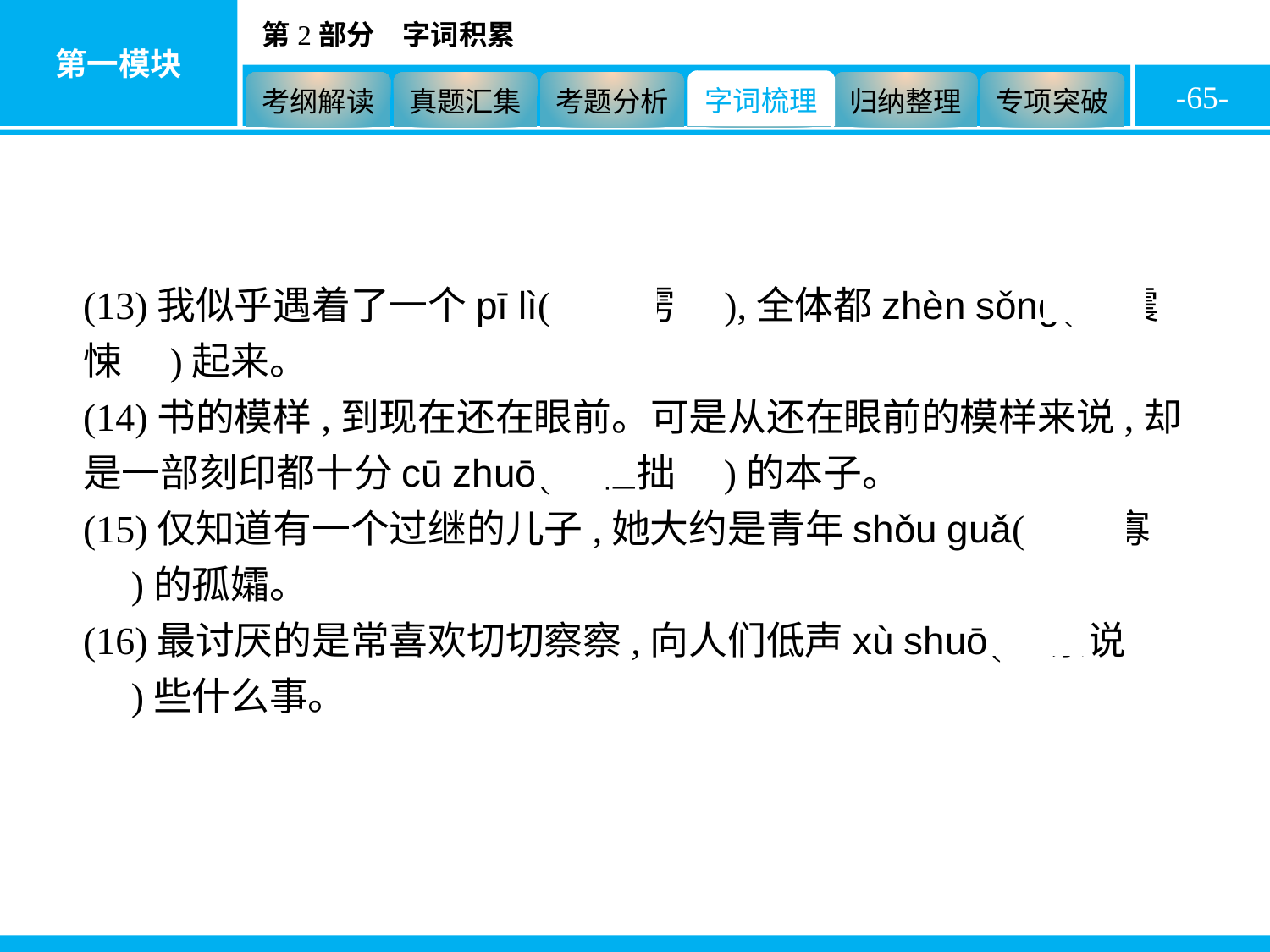

-65-
(13)我似乎遇着了一个pī lì(　霹雳　),全体都zhèn sǒng(　震悚　)起来。
(14)书的模样,到现在还在眼前。可是从还在眼前的模样来说,却是一部刻印都十分cū zhuō(　粗拙　)的本子。
(15)仅知道有一个过继的儿子,她大约是青年shǒu guǎ(　守寡　)的孤孀。
(16)最讨厌的是常喜欢切切察察,向人们低声xù shuō(　絮说　)些什么事。